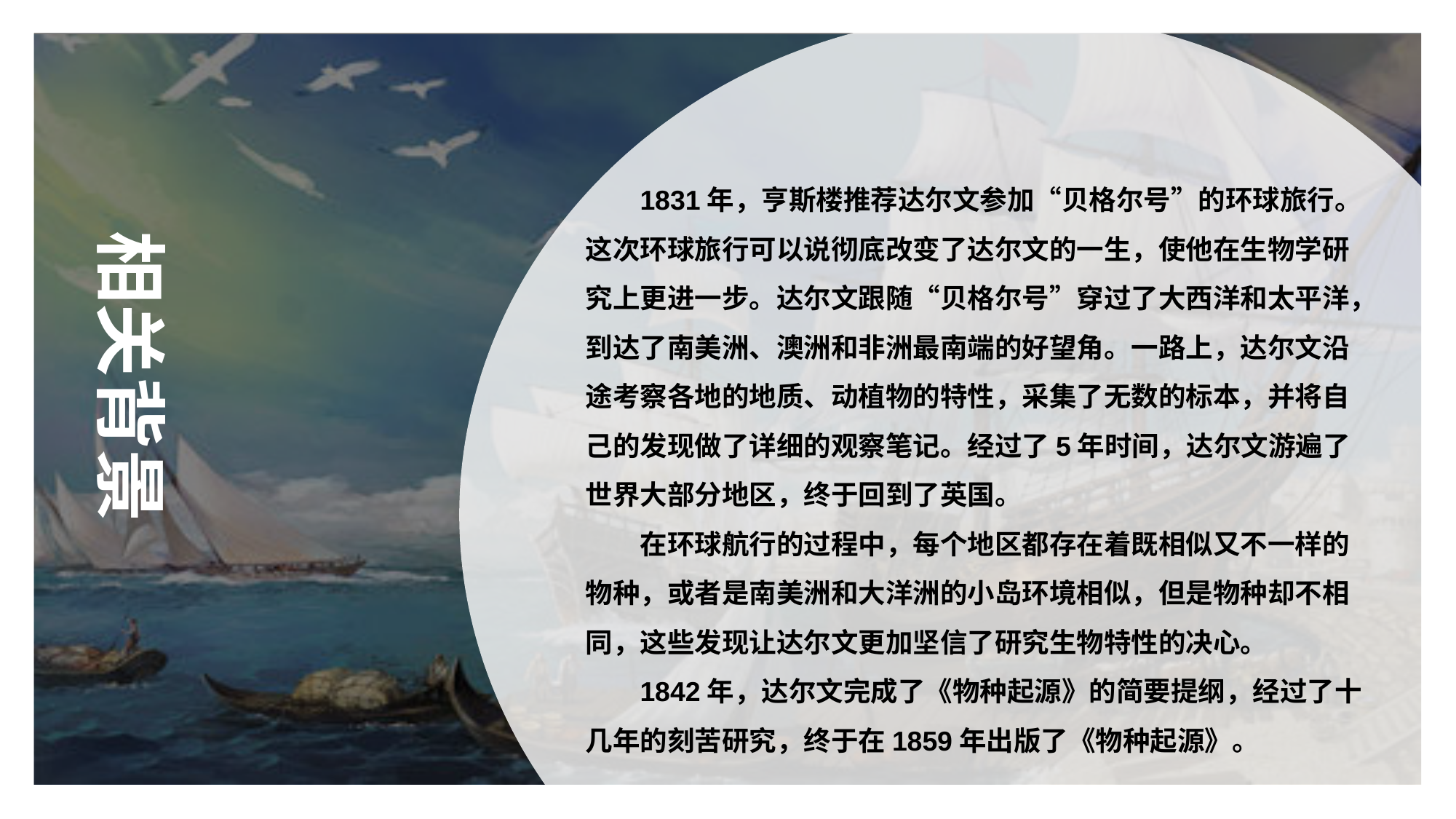

相关背景

1831年，亨斯楼推荐达尔文参加“贝格尔号”的环球旅行。这次环球旅行可以说彻底改变了达尔文的一生，使他在生物学研究上更进一步。达尔文跟随“贝格尔号”穿过了大西洋和太平洋，到达了南美洲、澳洲和非洲最南端的好望角。一路上，达尔文沿途考察各地的地质、动植物的特性，采集了无数的标本，并将自己的发现做了详细的观察笔记。经过了5年时间，达尔文游遍了世界大部分地区，终于回到了英国。
在环球航行的过程中，每个地区都存在着既相似又不一样的物种，或者是南美洲和大洋洲的小岛环境相似，但是物种却不相同，这些发现让达尔文更加坚信了研究生物特性的决心。
1842年，达尔文完成了《物种起源》的简要提纲，经过了十几年的刻苦研究，终于在1859年出版了《物种起源》。